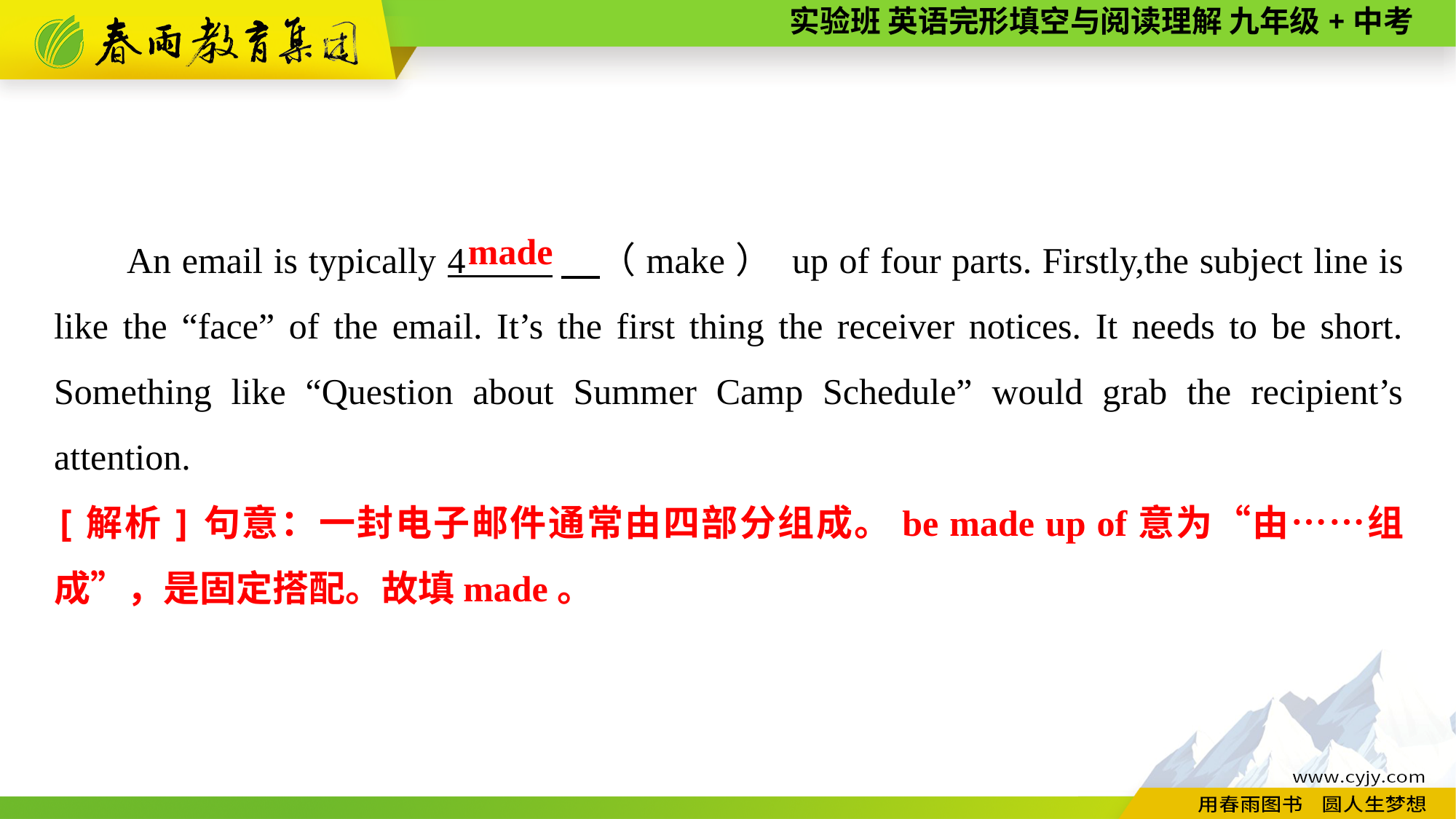

An email is typically 4        　（make） up of four parts. Firstly,the subject line is like the “face” of the email. It’s the first thing the receiver notices. It needs to be short. Something like “Question about Summer Camp Schedule” would grab the recipient’s attention.
made
[解析]句意：一封电子邮件通常由四部分组成。be made up of意为“由……组成”，是固定搭配。故填made。